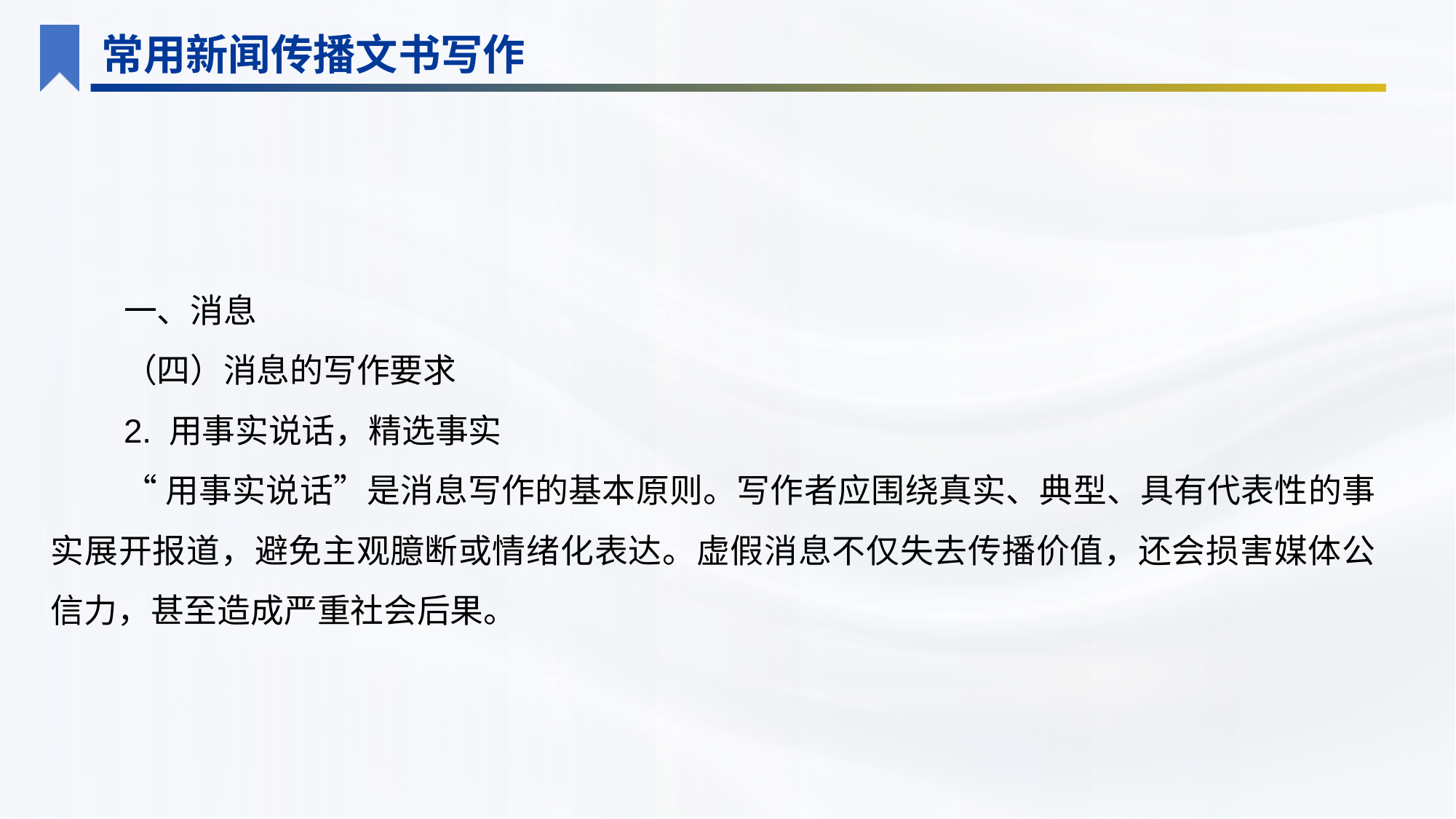

常用新闻传播文书写作
一、消息
（四）消息的写作要求
2. 用事实说话，精选事实
“用事实说话”是消息写作的基本原则。写作者应围绕真实、典型、具有代表性的事实展开报道，避免主观臆断或情绪化表达。虚假消息不仅失去传播价值，还会损害媒体公信力，甚至造成严重社会后果。